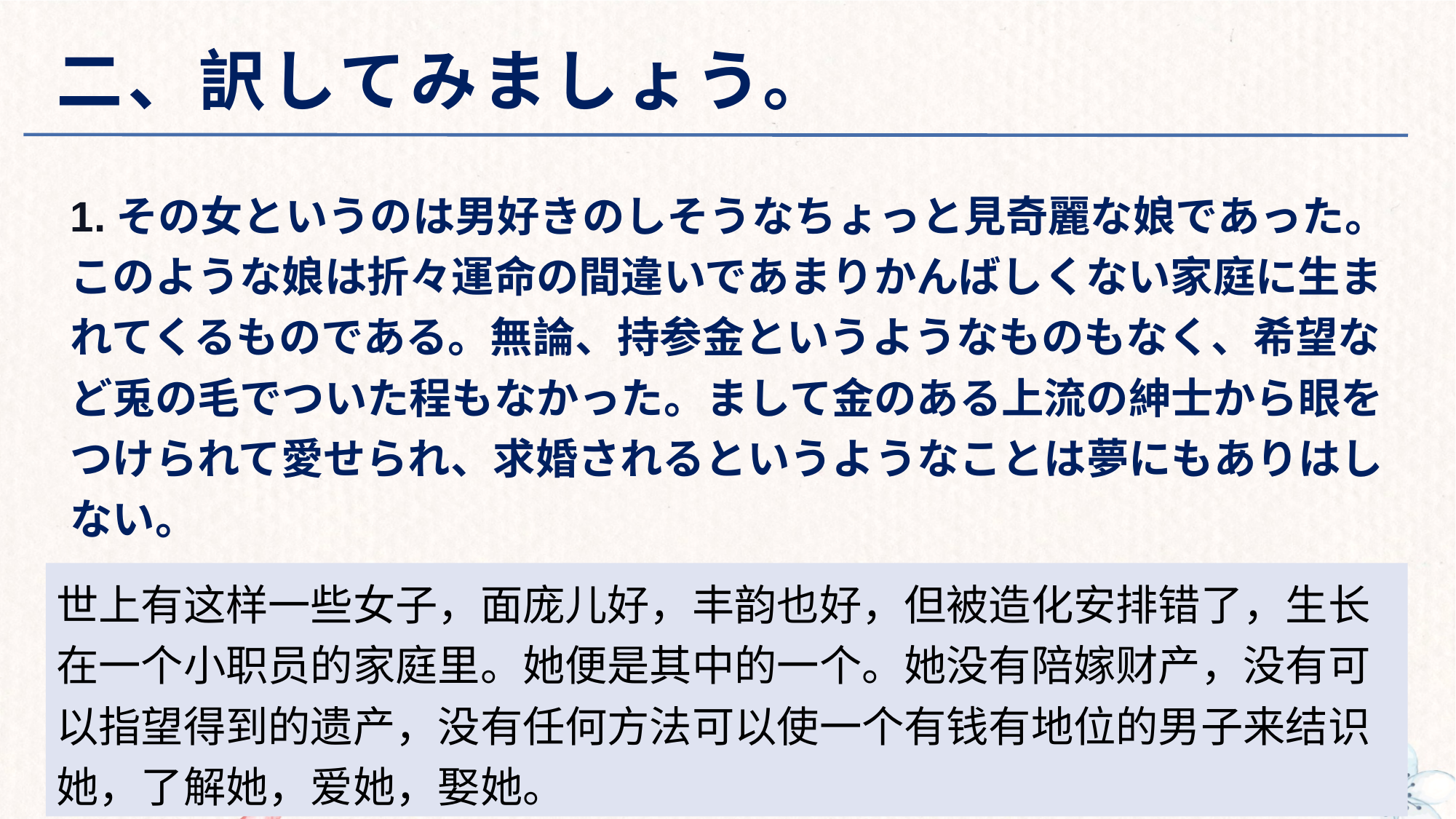

# 二、訳してみましょう。
1.その女というのは男好きのしそうなちょっと見奇麗な娘であった。このような娘は折々運命の間違いであまりかんばしくない家庭に生まれてくるものである。無論、持参金というようなものもなく、希望など兎の毛でついた程もなかった。まして金のある上流の紳士から眼をつけられて愛せられ、求婚されるというようなことは夢にもありはしない。
世上有这样一些女子，面庞儿好，丰韵也好，但被造化安排错了，生长在一个小职员的家庭里。她便是其中的一个。她没有陪嫁财产，没有可以指望得到的遗产，没有任何方法可以使一个有钱有地位的男子来结识她，了解她，爱她，娶她。